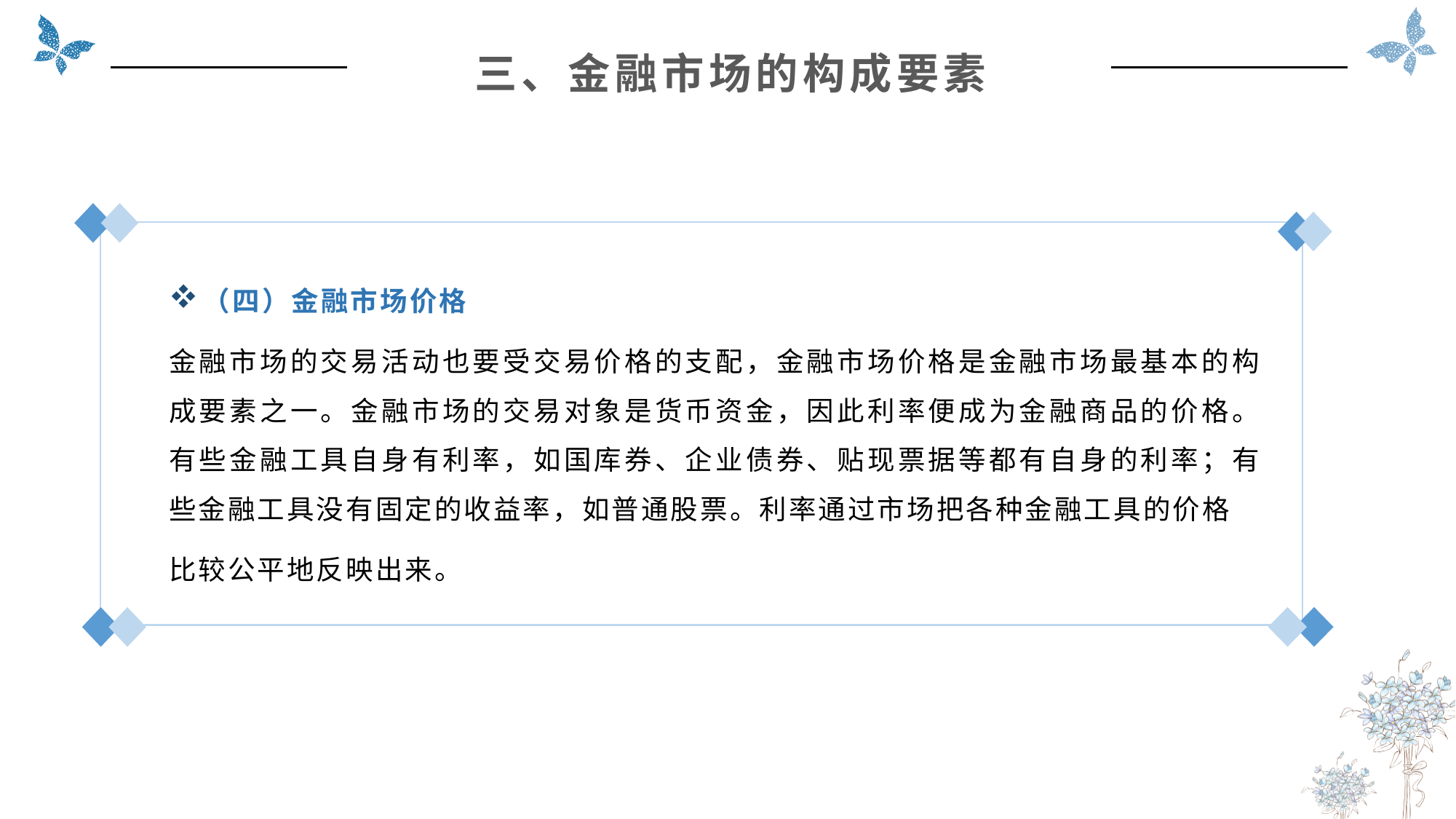

三、金融市场的构成要素

（四）金融市场价格
金融市场的交易活动也要受交易价格的支配，金融市场价格是金融市场最基本的构成要素之一。金融市场的交易对象是货币资金，因此利率便成为金融商品的价格。有些金融工具自身有利率，如国库券、企业债券、贴现票据等都有自身的利率；有些金融工具没有固定的收益率，如普通股票。利率通过市场把各种金融工具的价格
比较公平地反映出来。